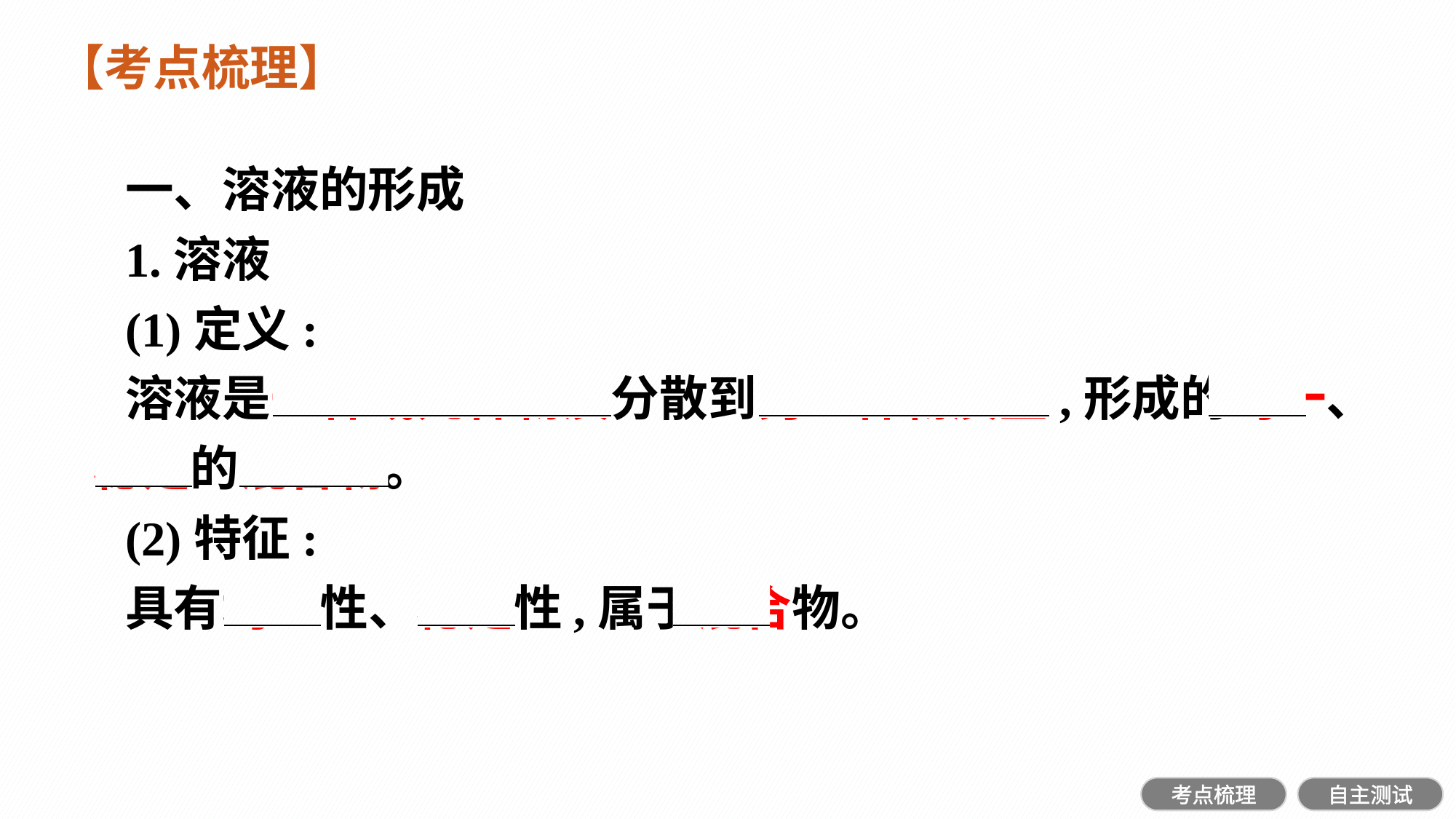

【考点梳理】
一、溶液的形成
1.溶液
(1)定义:
溶液是一种或几种物质分散到另一种物质里,形成的均一、稳定的混合物。
(2)特征:
具有均一性、稳定性,属于混合物。